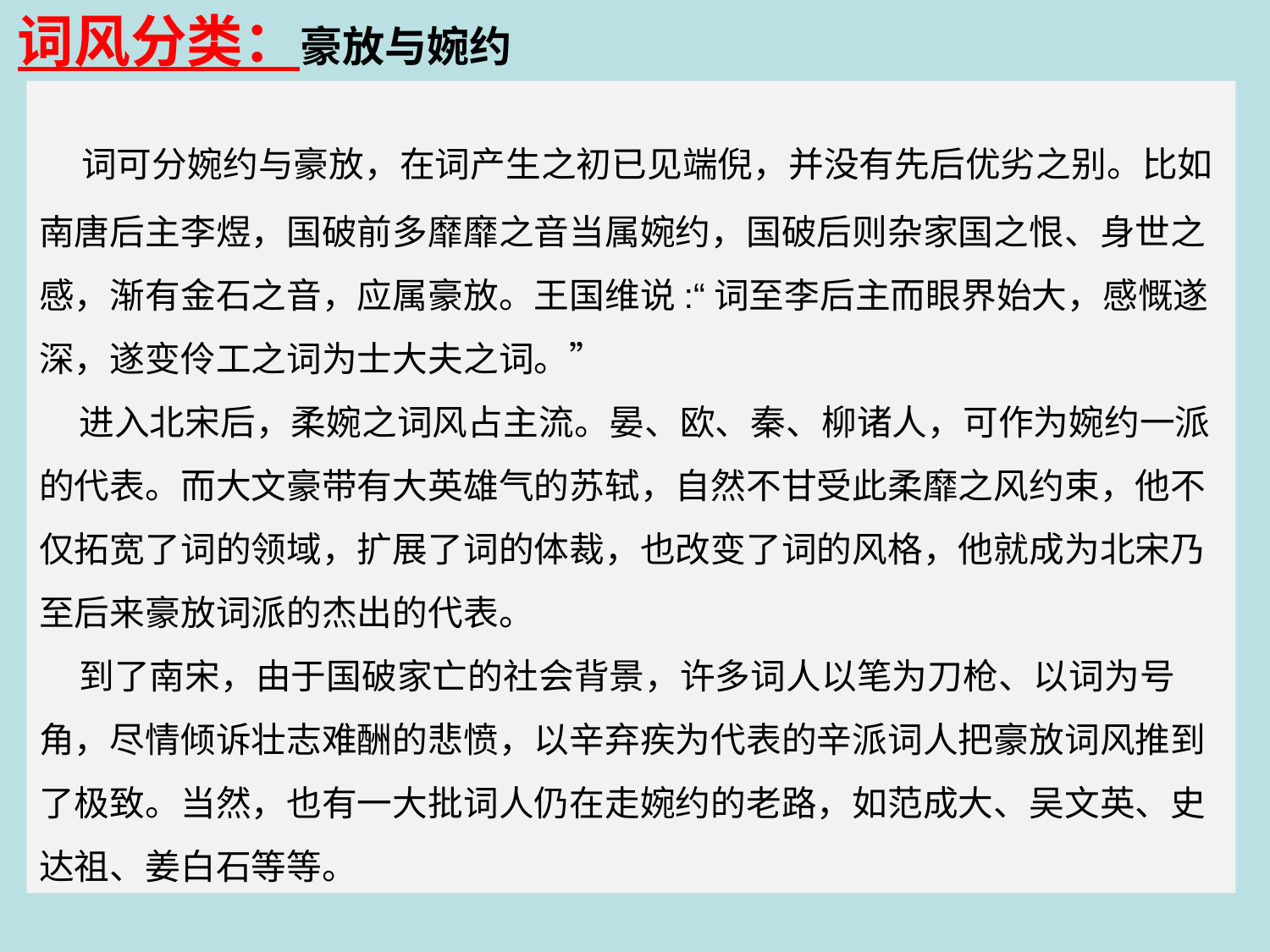

词风分类：豪放与婉约
   词可分婉约与豪放，在词产生之初已见端倪，并没有先后优劣之别。比如南唐后主李煜，国破前多靡靡之音当属婉约，国破后则杂家国之恨、身世之感，渐有金石之音，应属豪放。王国维说:“词至李后主而眼界始大，感慨遂深，遂变伶工之词为士大夫之词。”
    进入北宋后，柔婉之词风占主流。晏、欧、秦、柳诸人，可作为婉约一派的代表。而大文豪带有大英雄气的苏轼，自然不甘受此柔靡之风约束，他不仅拓宽了词的领域，扩展了词的体裁，也改变了词的风格，他就成为北宋乃至后来豪放词派的杰出的代表。
    到了南宋，由于国破家亡的社会背景，许多词人以笔为刀枪、以词为号角，尽情倾诉壮志难酬的悲愤，以辛弃疾为代表的辛派词人把豪放词风推到了极致。当然，也有一大批词人仍在走婉约的老路，如范成大、吴文英、史达祖、姜白石等等。